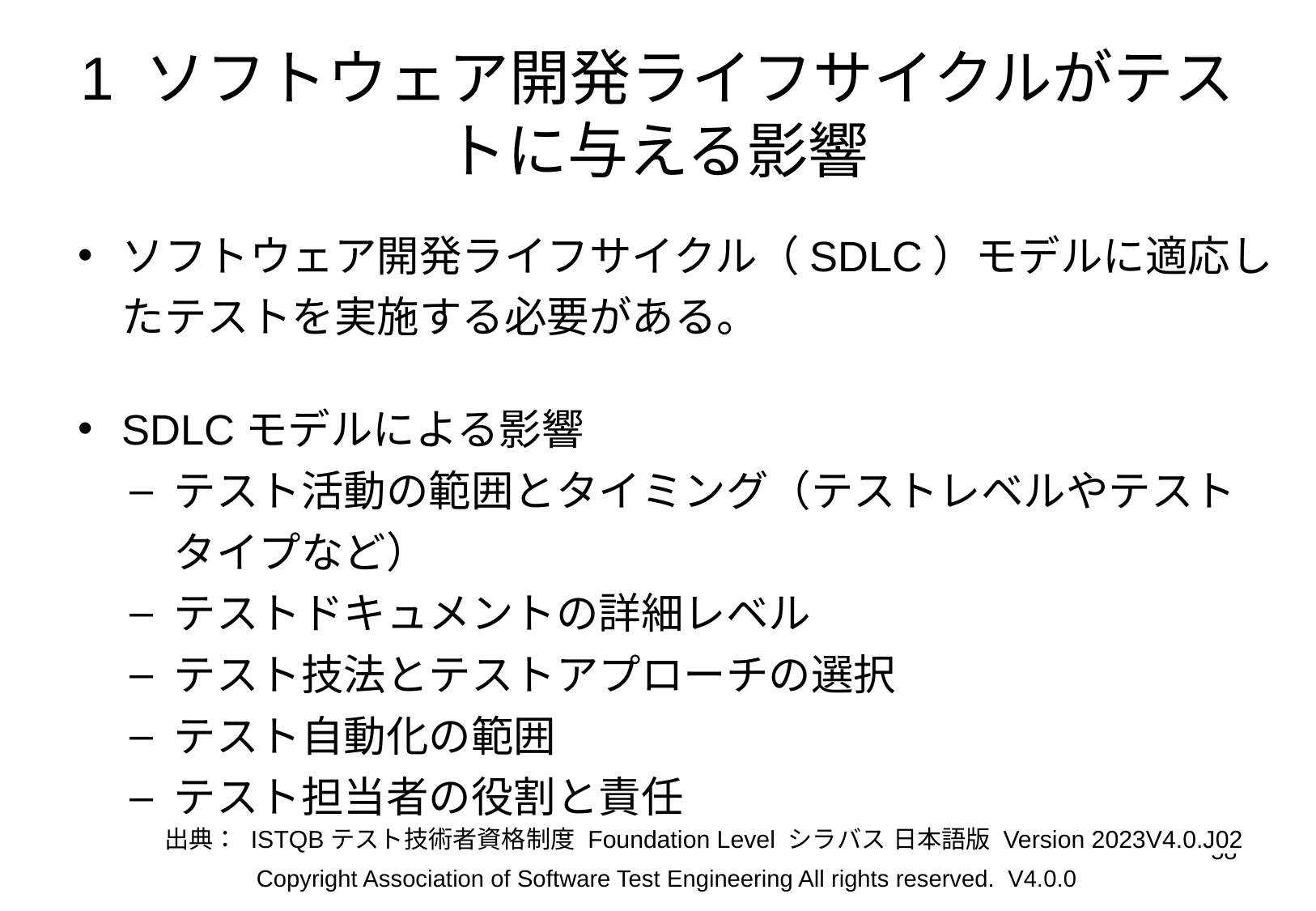

# 1 ソフトウェア開発ライフサイクルがテストに与える影響
ソフトウェア開発ライフサイクル（SDLC）モデルに適応したテストを実施する必要がある。
SDLCモデルによる影響
テスト活動の範囲とタイミング（テストレベルやテストタイプなど）
テストドキュメントの詳細レベル
テスト技法とテストアプローチの選択
テスト自動化の範囲
テスト担当者の役割と責任
出典： ISTQBテスト技術者資格制度 Foundation Level シラバス 日本語版 Version 2023V4.0.J02

58
Copyright Association of Software Test Engineering All rights reserved.  V4.0.0